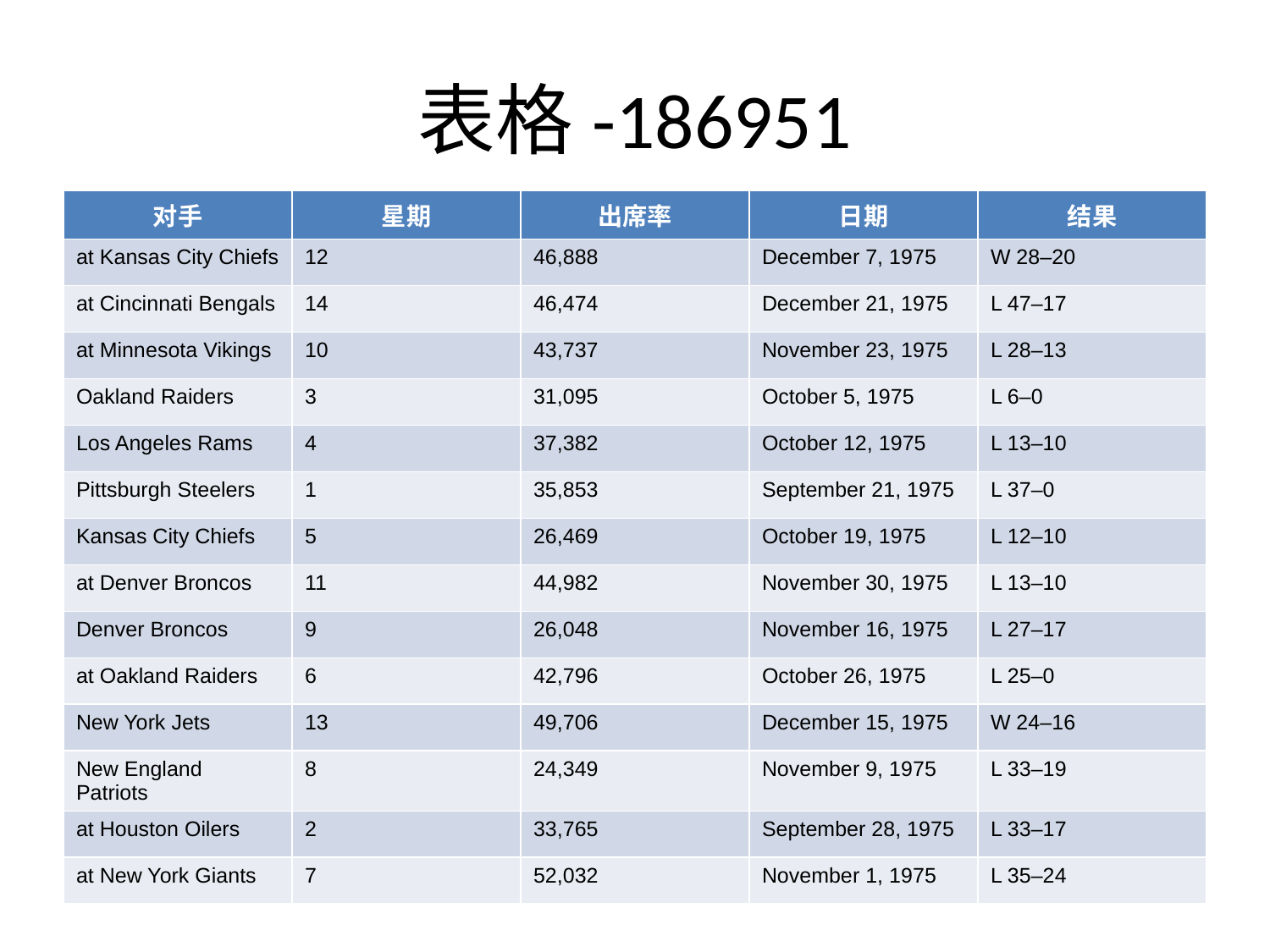

# 表格-186951
| 对手 | 星期 | 出席率 | 日期 | 结果 |
| --- | --- | --- | --- | --- |
| at Kansas City Chiefs | 12 | 46,888 | December 7, 1975 | W 28–20 |
| at Cincinnati Bengals | 14 | 46,474 | December 21, 1975 | L 47–17 |
| at Minnesota Vikings | 10 | 43,737 | November 23, 1975 | L 28–13 |
| Oakland Raiders | 3 | 31,095 | October 5, 1975 | L 6–0 |
| Los Angeles Rams | 4 | 37,382 | October 12, 1975 | L 13–10 |
| Pittsburgh Steelers | 1 | 35,853 | September 21, 1975 | L 37–0 |
| Kansas City Chiefs | 5 | 26,469 | October 19, 1975 | L 12–10 |
| at Denver Broncos | 11 | 44,982 | November 30, 1975 | L 13–10 |
| Denver Broncos | 9 | 26,048 | November 16, 1975 | L 27–17 |
| at Oakland Raiders | 6 | 42,796 | October 26, 1975 | L 25–0 |
| New York Jets | 13 | 49,706 | December 15, 1975 | W 24–16 |
| New England Patriots | 8 | 24,349 | November 9, 1975 | L 33–19 |
| at Houston Oilers | 2 | 33,765 | September 28, 1975 | L 33–17 |
| at New York Giants | 7 | 52,032 | November 1, 1975 | L 35–24 |